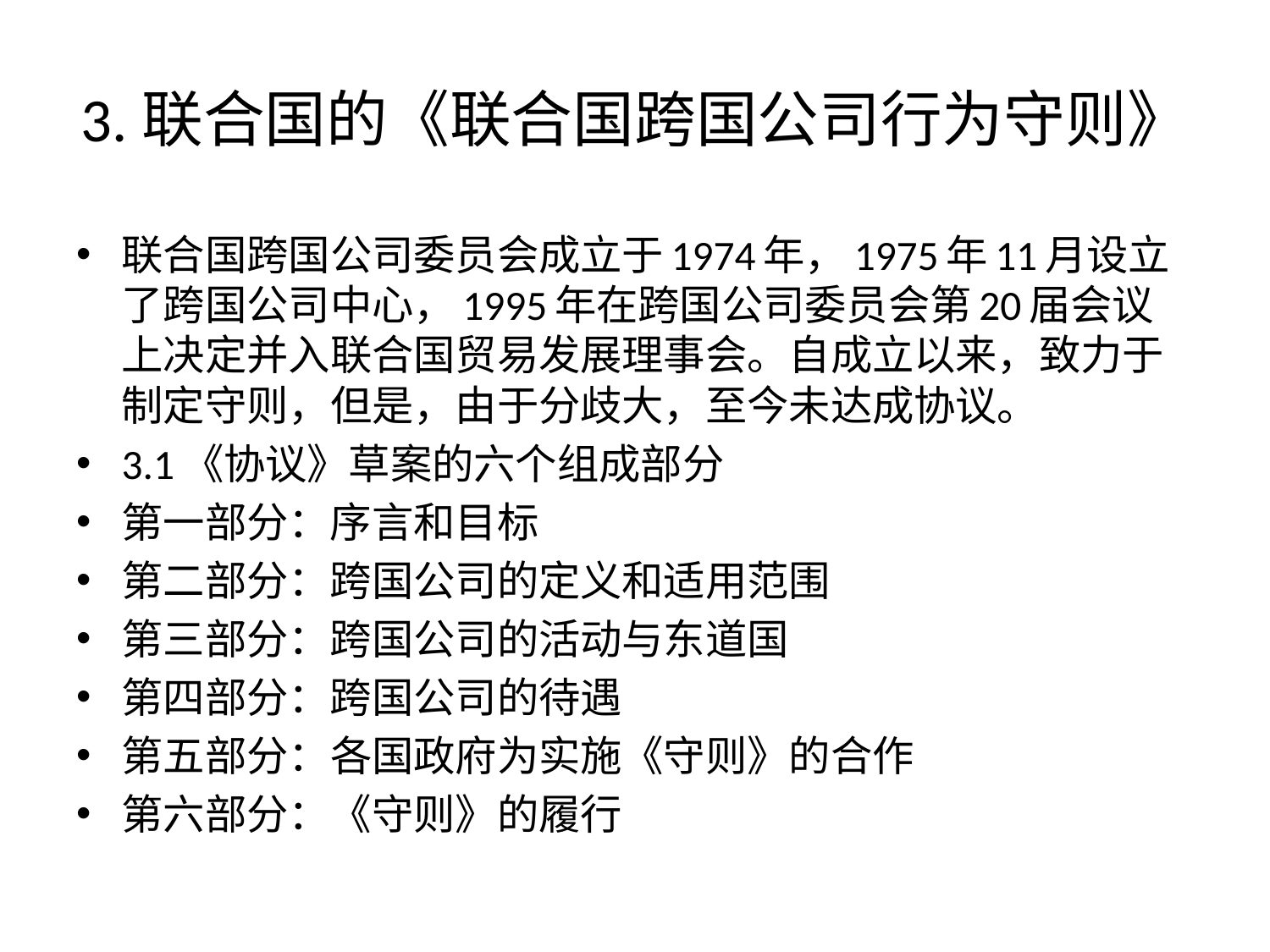

# 3.联合国的《联合国跨国公司行为守则》
联合国跨国公司委员会成立于1974年，1975年11月设立了跨国公司中心，1995年在跨国公司委员会第20届会议上决定并入联合国贸易发展理事会。自成立以来，致力于制定守则，但是，由于分歧大，至今未达成协议。
3.1《协议》草案的六个组成部分
第一部分：序言和目标
第二部分：跨国公司的定义和适用范围
第三部分：跨国公司的活动与东道国
第四部分：跨国公司的待遇
第五部分：各国政府为实施《守则》的合作
第六部分：《守则》的履行